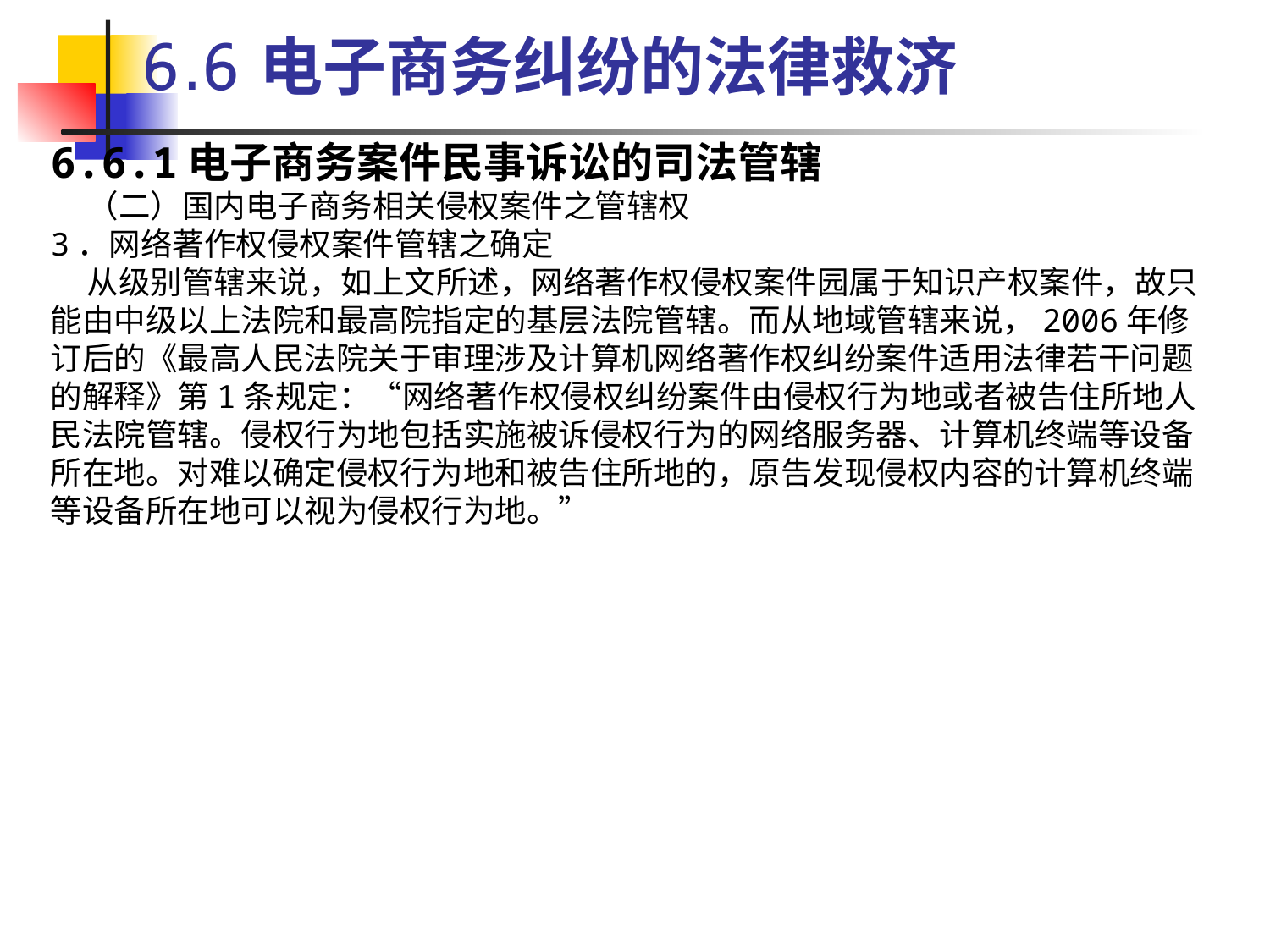

6.6电子商务纠纷的法律救济
6.6.1电子商务案件民事诉讼的司法管辖
    （二）国内电子商务相关侵权案件之管辖权
3．网络著作权侵权案件管辖之确定
    从级别管辖来说，如上文所述，网络著作权侵权案件园属于知识产权案件，故只能由中级以上法院和最高院指定的基层法院管辖。而从地域管辖来说，2006年修订后的《最高人民法院关于审理涉及计算机网络著作权纠纷案件适用法律若干问题的解释》第1条规定：“网络著作权侵权纠纷案件由侵权行为地或者被告住所地人民法院管辖。侵权行为地包括实施被诉侵权行为的网络服务器、计算机终端等设备所在地。对难以确定侵权行为地和被告住所地的，原告发现侵权内容的计算机终端等设备所在地可以视为侵权行为地。”